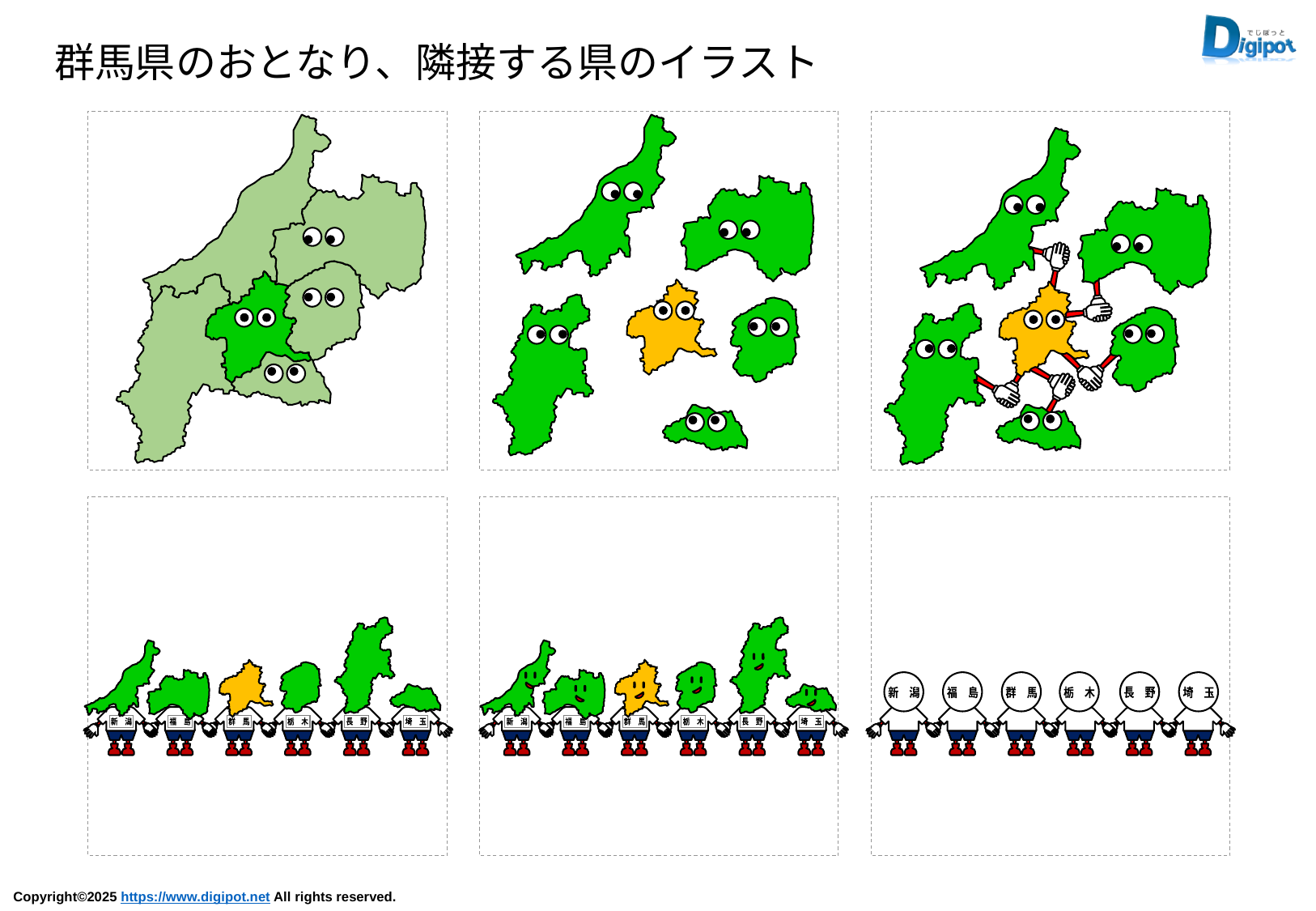

群馬県のおとなり、隣接する県のイラスト

新　潟

福　島

栃　木

群　馬
長　野
埼　玉

新　潟

福　島

栃　木

群　馬
長　野
埼　玉

新　潟

福　島

群　馬

栃　木

長　野

埼　玉